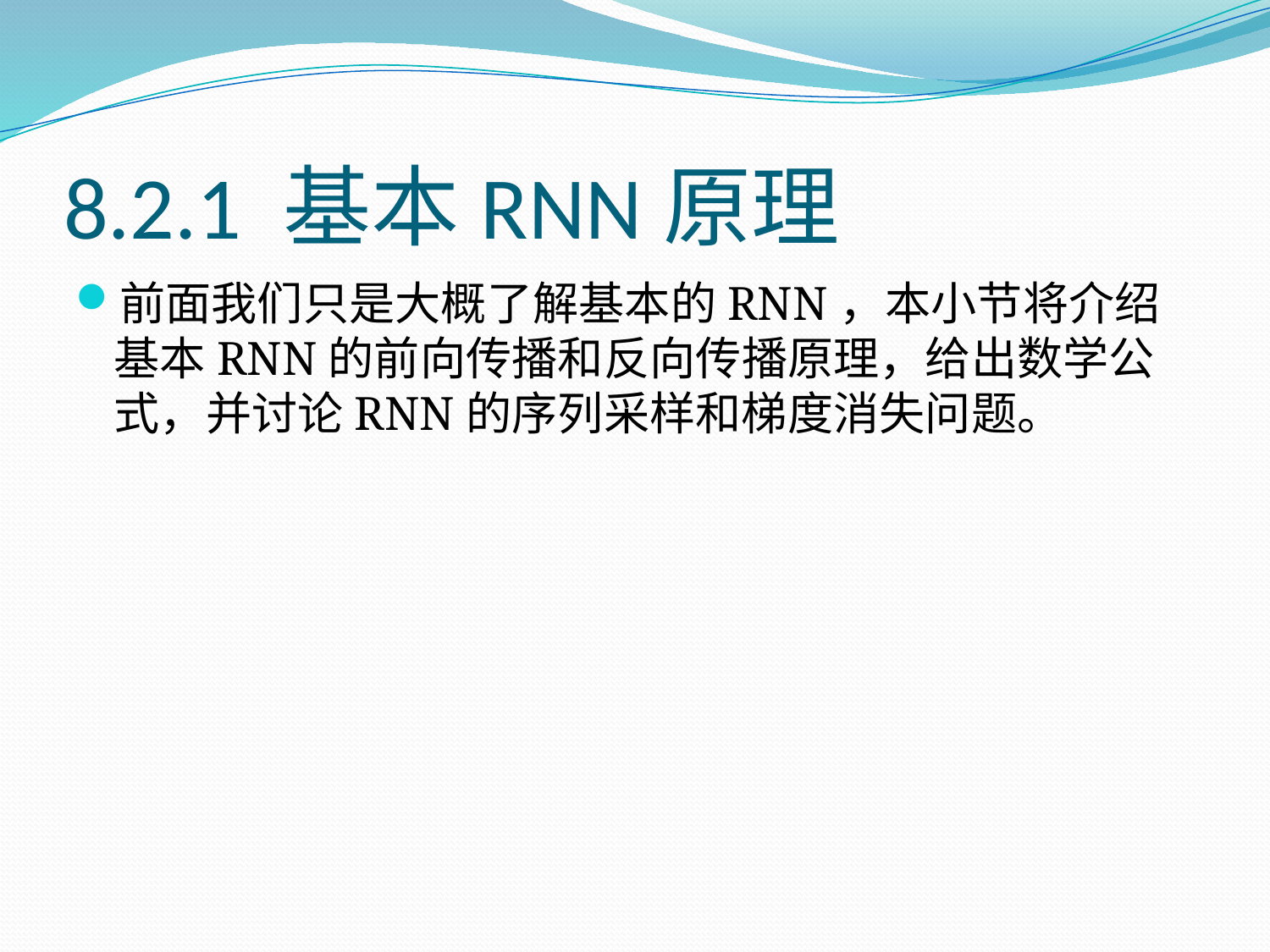

# 8.2.1 基本RNN原理
前面我们只是大概了解基本的RNN，本小节将介绍基本RNN的前向传播和反向传播原理，给出数学公式，并讨论RNN的序列采样和梯度消失问题。